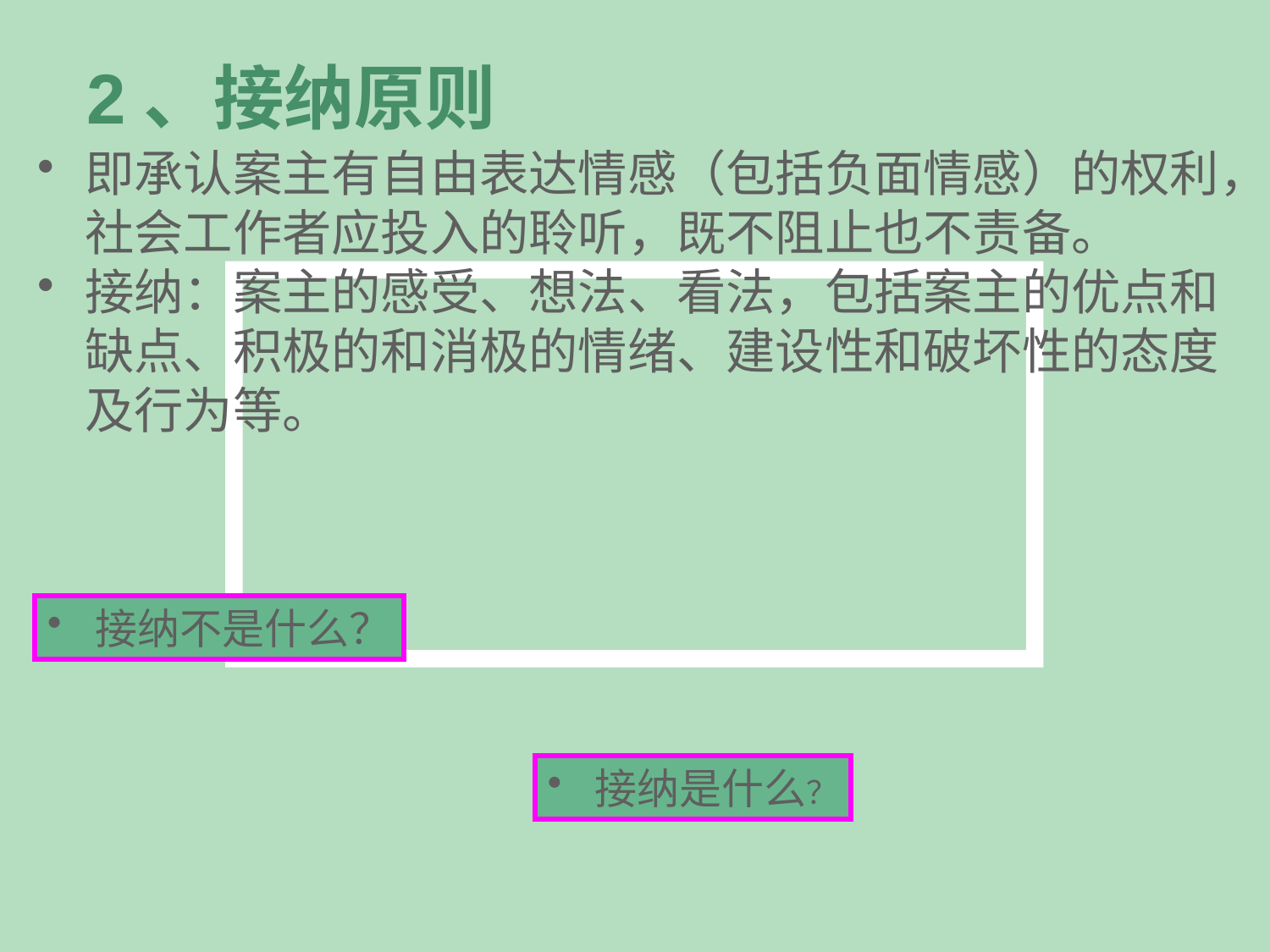

# 2、接纳原则
即承认案主有自由表达情感（包括负面情感）的权利，社会工作者应投入的聆听，既不阻止也不责备。
接纳：案主的感受、想法、看法，包括案主的优点和缺点、积极的和消极的情绪、建设性和破坏性的态度及行为等。
接纳不是什么？
接纳是什么？